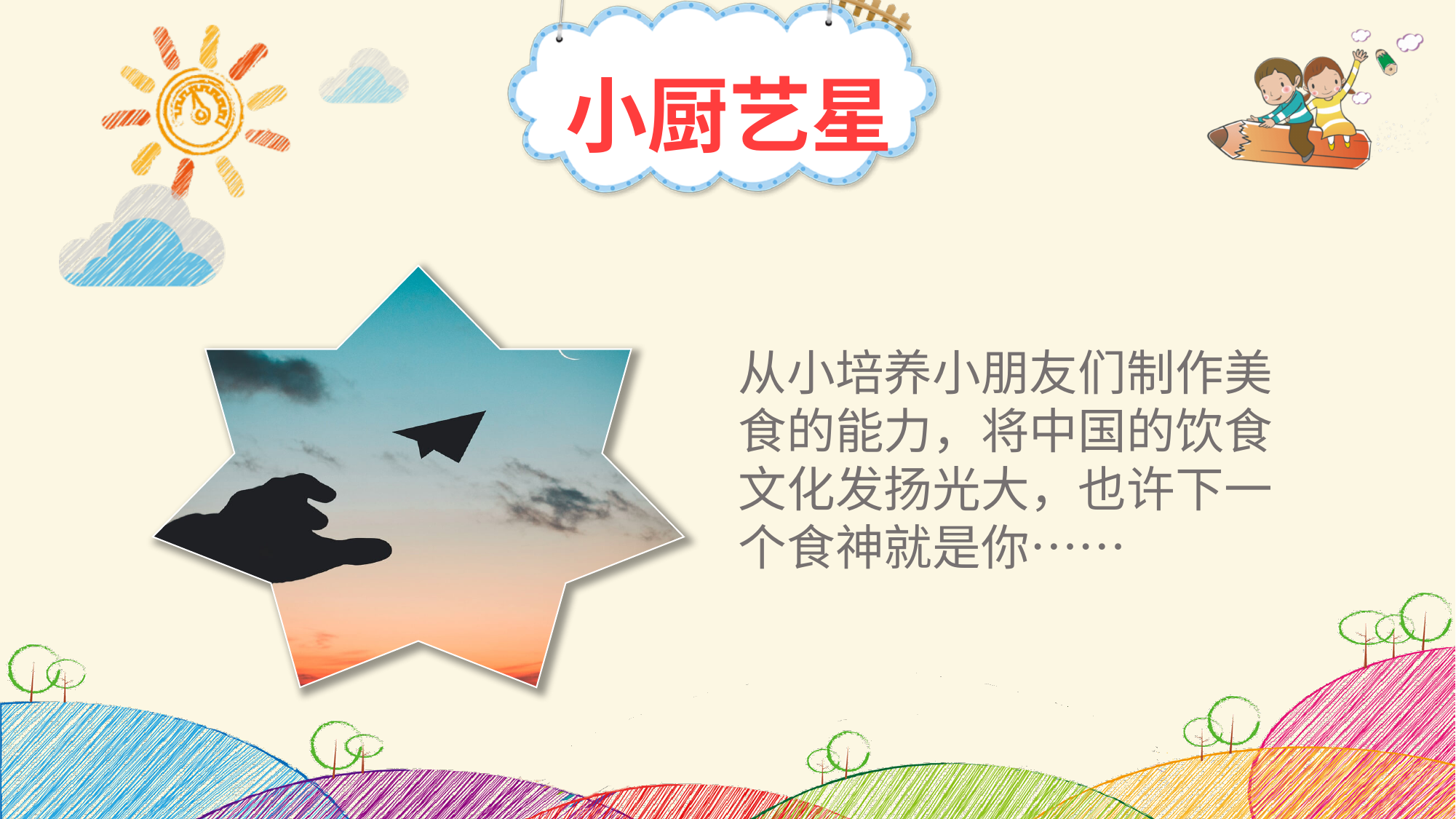

小厨艺星

从小培养小朋友们制作美食的能力，将中国的饮食文化发扬光大，也许下一个食神就是你……